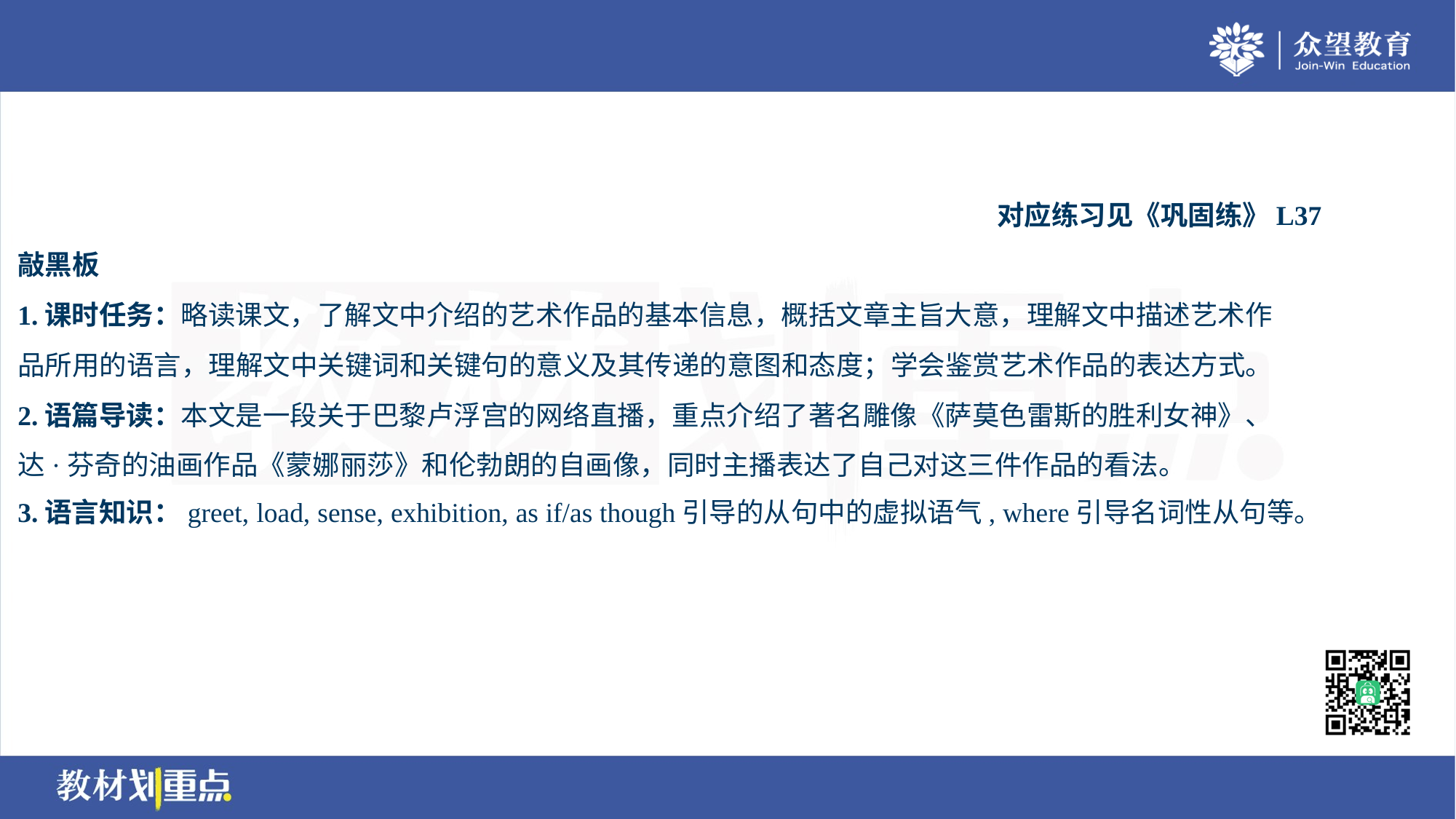

对应练习见《巩固练》L37
敲黑板
1.课时任务：略读课文，了解文中介绍的艺术作品的基本信息，概括文章主旨大意，理解文中描述艺术作
品所用的语言，理解文中关键词和关键句的意义及其传递的意图和态度；学会鉴赏艺术作品的表达方式。
2.语篇导读：本文是一段关于巴黎卢浮宫的网络直播，重点介绍了著名雕像《萨莫色雷斯的胜利女神》、
达·芬奇的油画作品《蒙娜丽莎》和伦勃朗的自画像，同时主播表达了自己对这三件作品的看法。
3.语言知识：greet, load, sense, exhibition, as if/as though引导的从句中的虚拟语气, where引导名词性从句等。